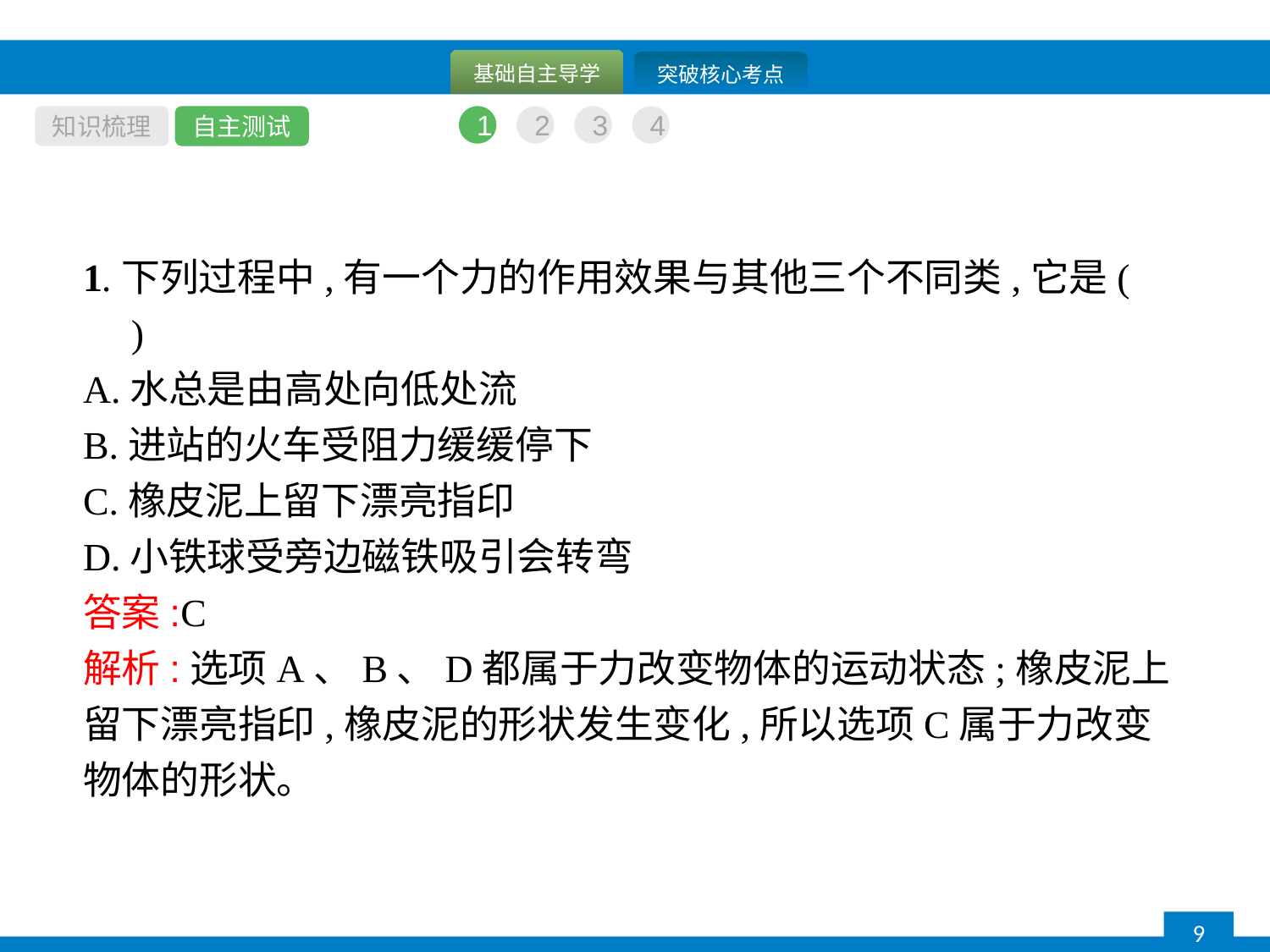

知识梳理
自主测试
1
2
3
4
1.下列过程中,有一个力的作用效果与其他三个不同类,它是(　　)
A.水总是由高处向低处流
B.进站的火车受阻力缓缓停下
C.橡皮泥上留下漂亮指印
D.小铁球受旁边磁铁吸引会转弯
答案:C
解析:选项A、B、D都属于力改变物体的运动状态;橡皮泥上留下漂亮指印,橡皮泥的形状发生变化,所以选项C属于力改变物体的形状。